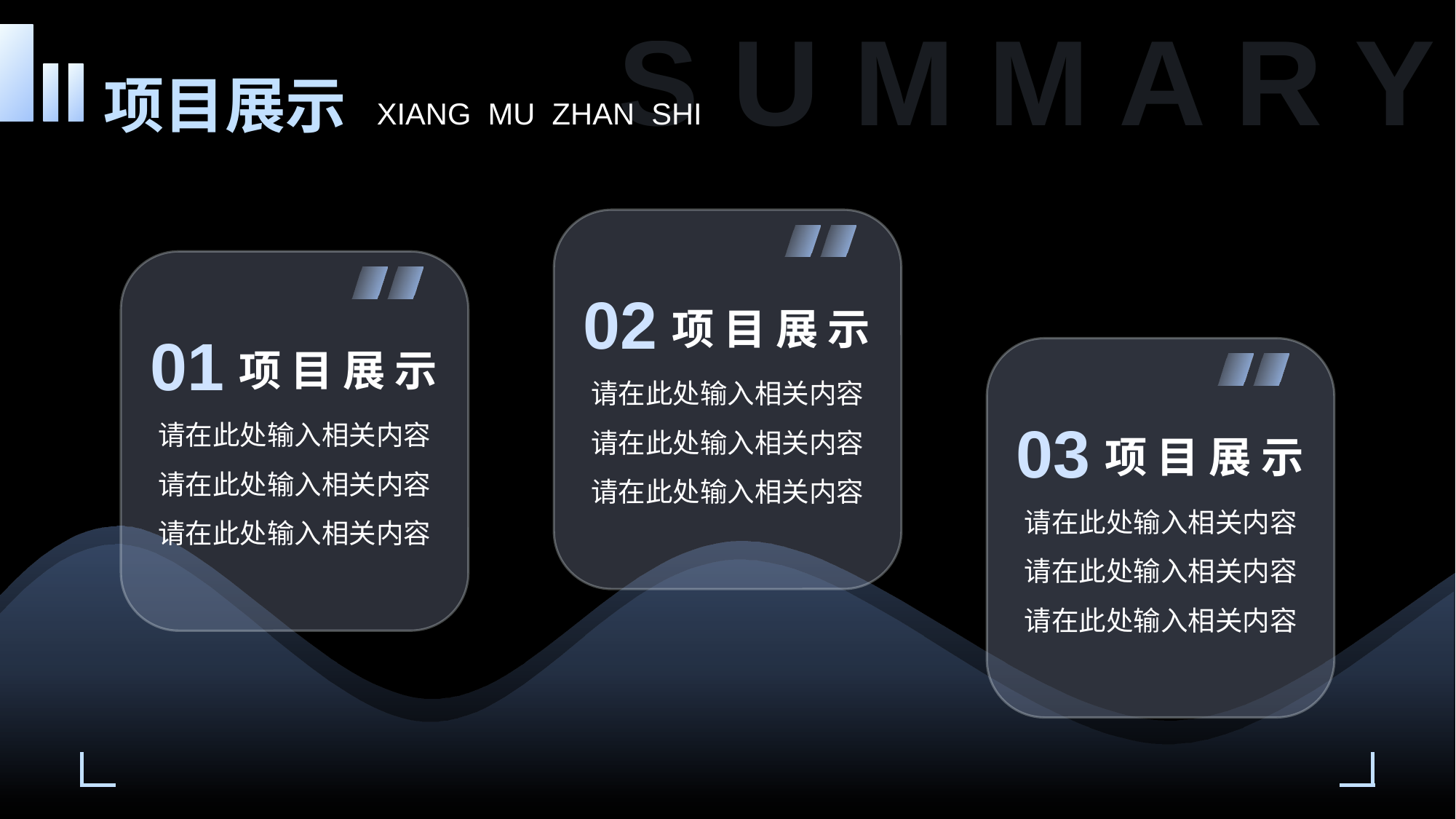

S U M M A R Y

项目展示

XIANG  MU  ZHAN  SHI

02
项 目 展 示
01
项 目 展 示

请在此处输入相关内容请在此处输入相关内容请在此处输入相关内容
请在此处输入相关内容请在此处输入相关内容请在此处输入相关内容
03
项 目 展 示
请在此处输入相关内容请在此处输入相关内容请在此处输入相关内容